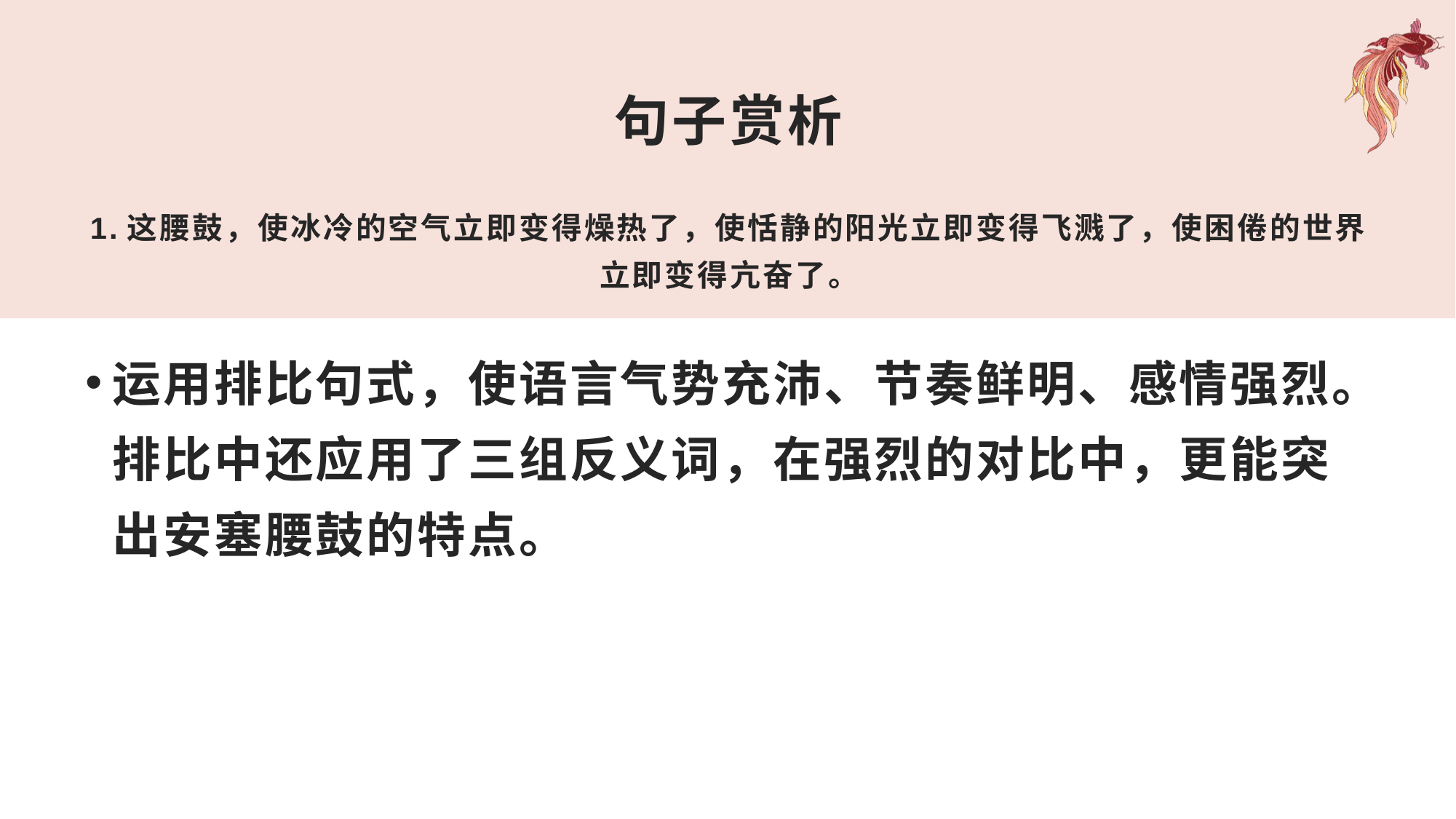

# 句子赏析
1.这腰鼓，使冰冷的空气立即变得燥热了，使恬静的阳光立即变得飞溅了，使困倦的世界立即变得亢奋了。
运用排比句式，使语言气势充沛、节奏鲜明、感情强烈。排比中还应用了三组反义词，在强烈的对比中，更能突出安塞腰鼓的特点。